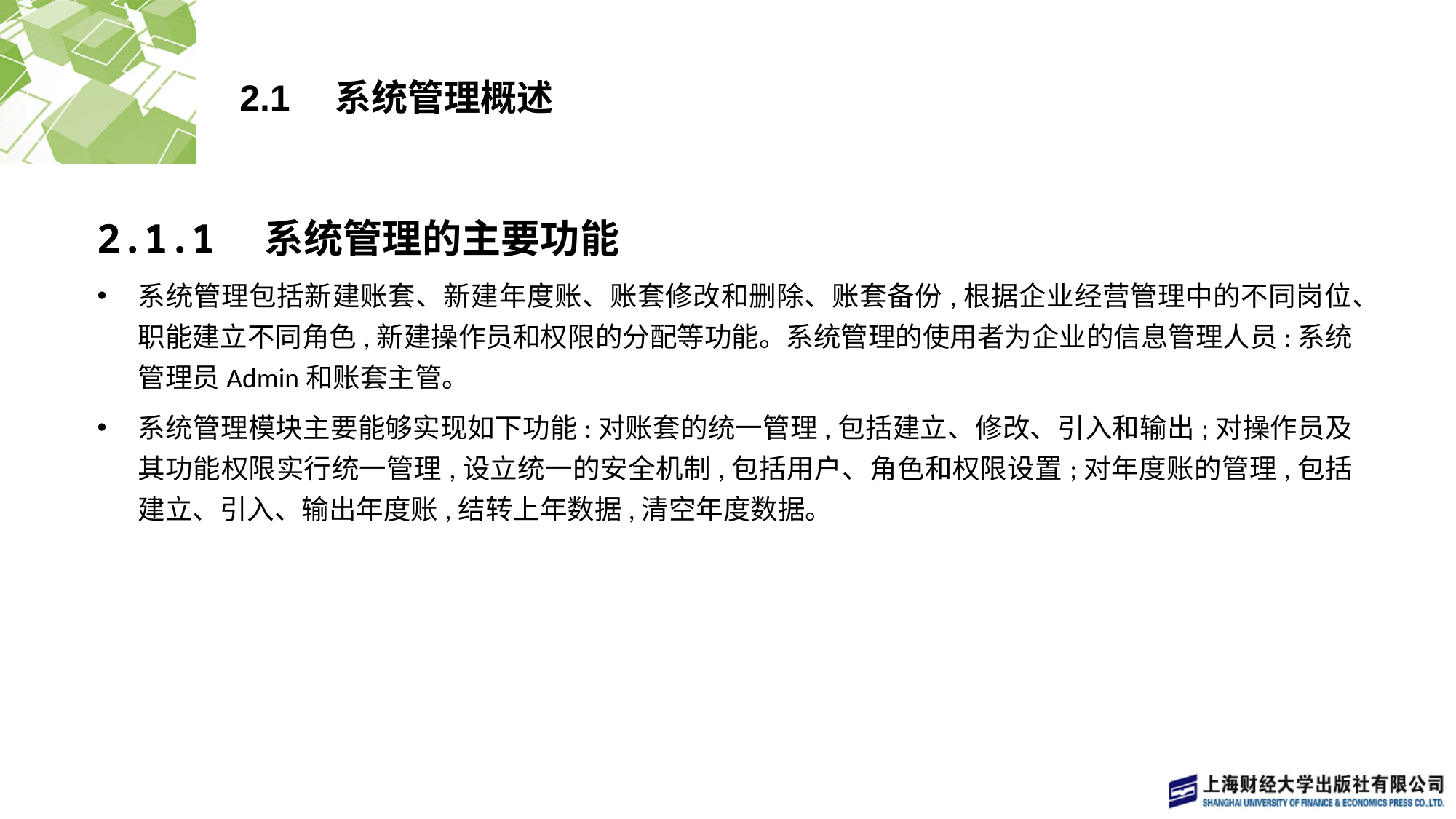

# 2.1　系统管理概述
2.1.1　系统管理的主要功能
系统管理包括新建账套、新建年度账、账套修改和删除、账套备份,根据企业经营管理中的不同岗位、职能建立不同角色,新建操作员和权限的分配等功能。系统管理的使用者为企业的信息管理人员:系统管理员Admin和账套主管。
系统管理模块主要能够实现如下功能:对账套的统一管理,包括建立、修改、引入和输出;对操作员及其功能权限实行统一管理,设立统一的安全机制,包括用户、角色和权限设置;对年度账的管理,包括建立、引入、输出年度账,结转上年数据,清空年度数据。